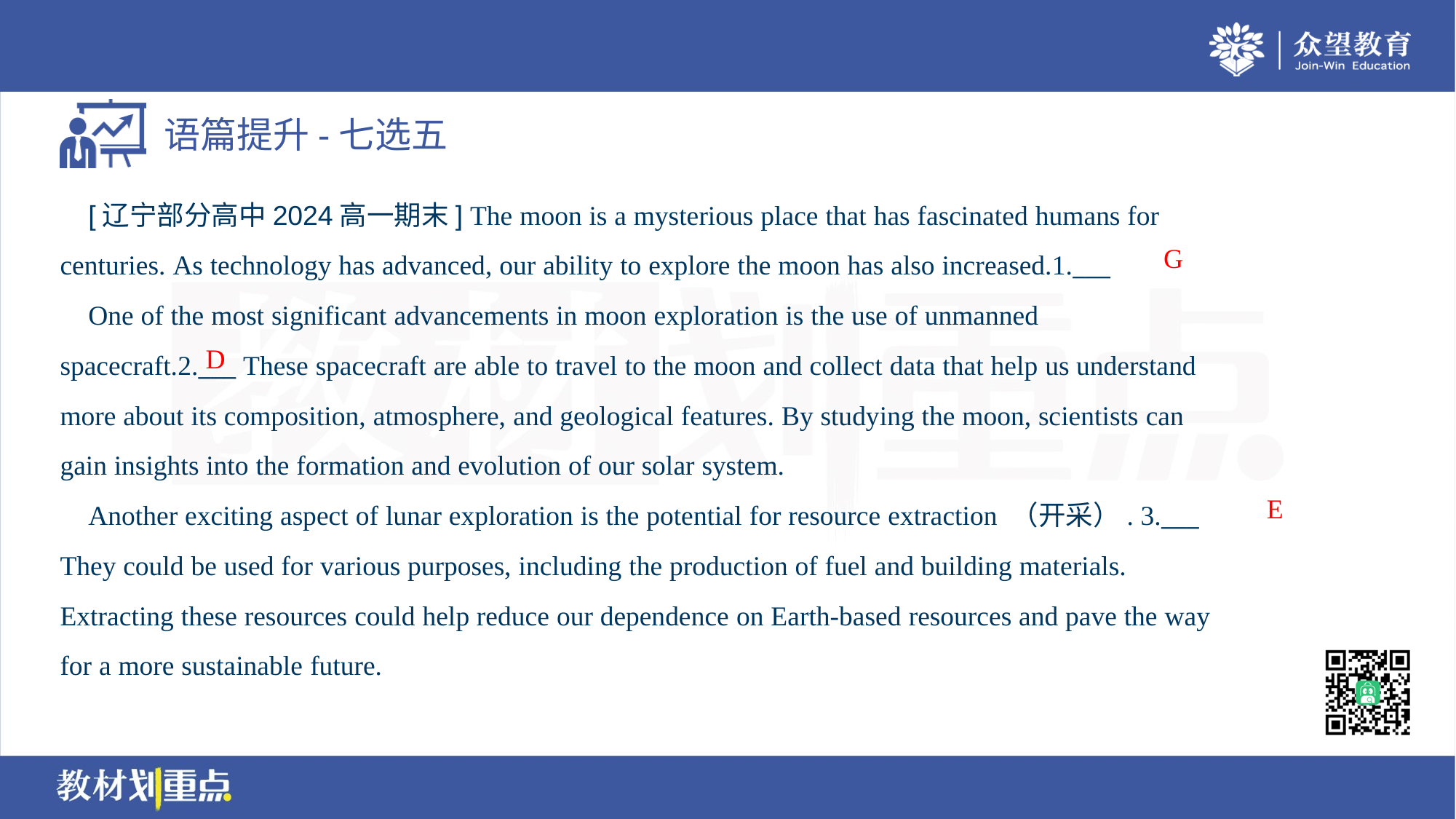

[辽宁部分高中2024高一期末] The moon is a mysterious place that has fascinated humans for
centuries. As technology has advanced, our ability to explore the moon has also increased.1.___
    One of the most significant advancements in moon exploration is the use of unmanned
spacecraft.2.___ These spacecraft are able to travel to the moon and collect data that help us understand
more about its composition, atmosphere, and geological features. By studying the moon, scientists can
gain insights into the formation and evolution of our solar system.
    Another exciting aspect of lunar exploration is the potential for resource extraction （开采）. 3.___
They could be used for various purposes, including the production of fuel and building materials.
Extracting these resources could help reduce our dependence on Earth-based resources and pave the way
for a more sustainable future.

G
D
E